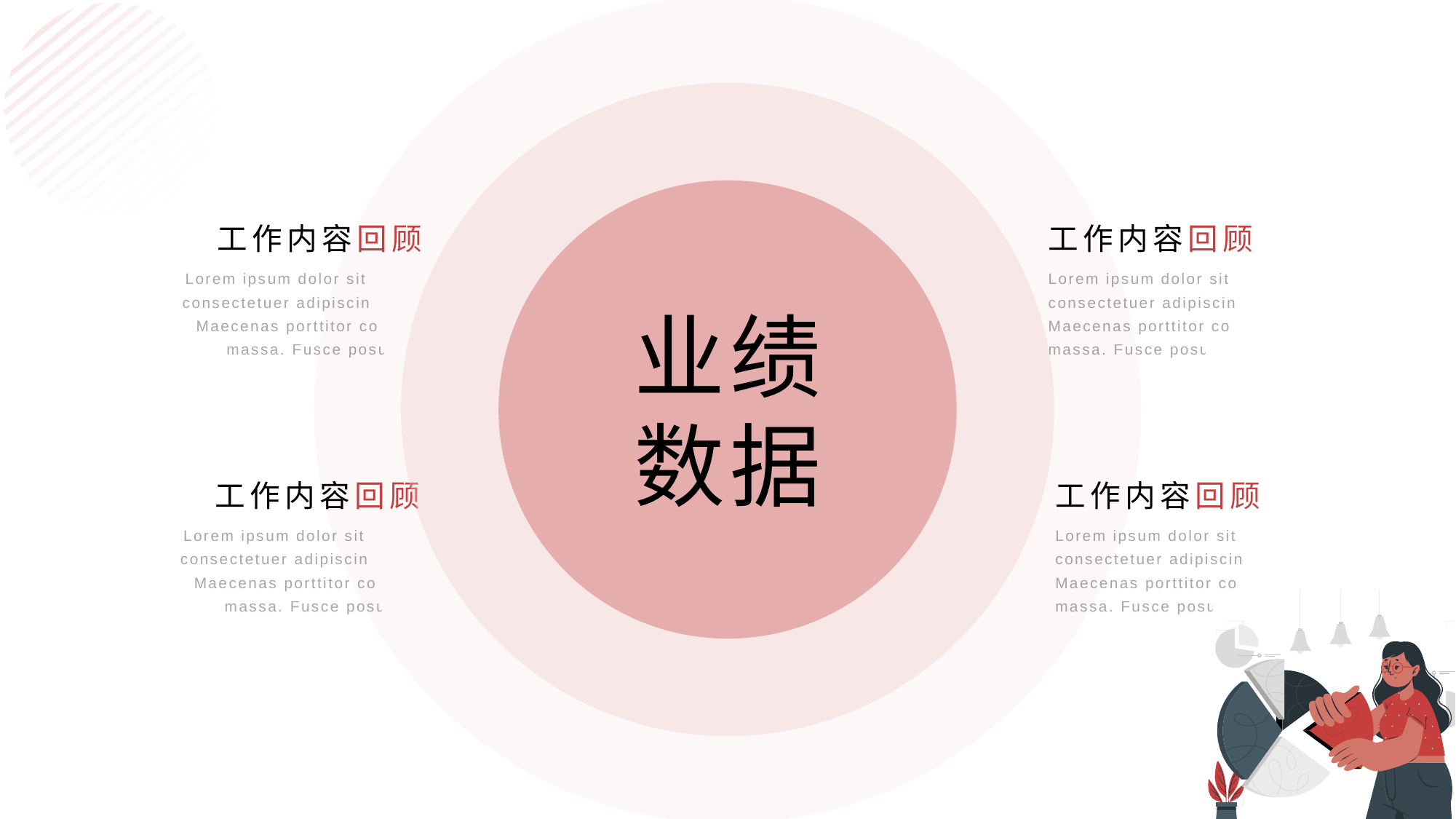

工作内容回顾
工作内容回顾
Lorem ipsum dolor sit amet, consectetuer adipiscing elit. Maecenas porttitor congue massa. Fusce posuere.
Lorem ipsum dolor sit amet, consectetuer adipiscing elit. Maecenas porttitor congue massa. Fusce posuere.
工作内容回顾
工作内容回顾
Lorem ipsum dolor sit amet, consectetuer adipiscing elit. Maecenas porttitor congue massa. Fusce posuere.
Lorem ipsum dolor sit amet, consectetuer adipiscing elit. Maecenas porttitor congue massa. Fusce posuere.
业绩
数据